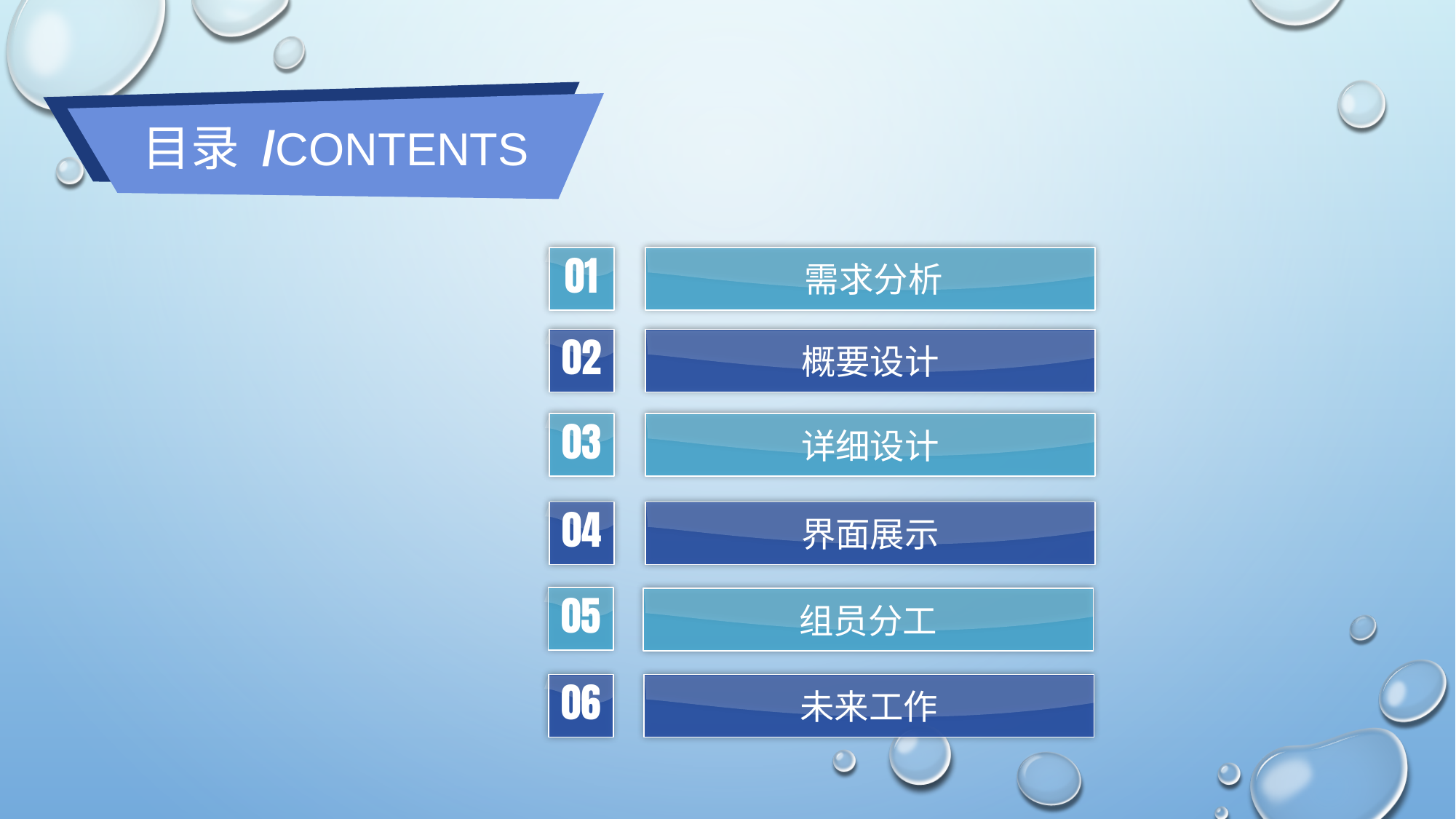

目录 /CONTENTS
01

需求分析
02

概要设计
03

详细设计
04

界面展示
05

组员分工
06

未来工作